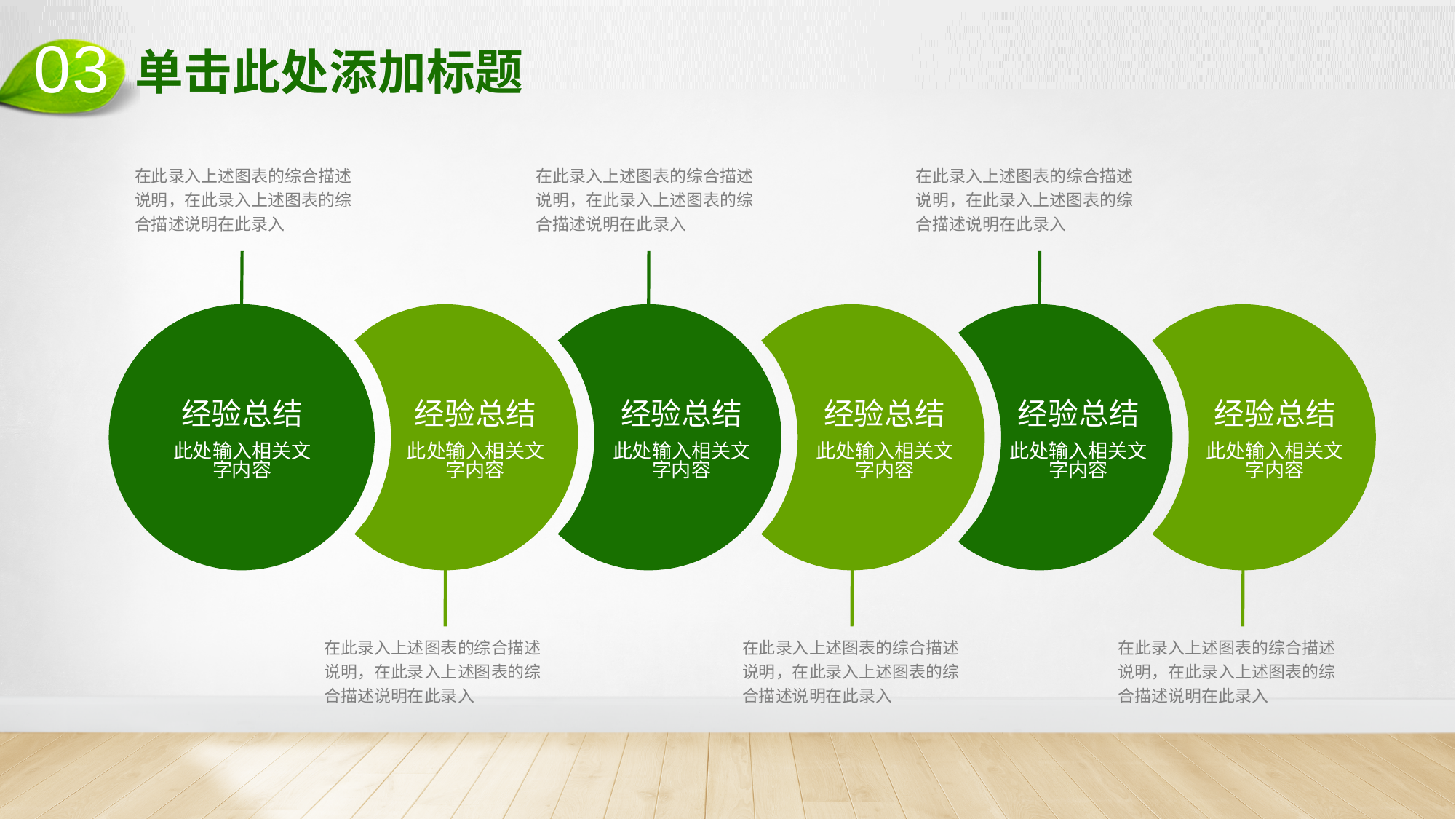

03
# 单击此处添加标题
在此录入上述图表的综合描述说明，在此录入上述图表的综合描述说明在此录入
在此录入上述图表的综合描述说明，在此录入上述图表的综合描述说明在此录入
在此录入上述图表的综合描述说明，在此录入上述图表的综合描述说明在此录入

经验总结
此处输入相关文字内容
经验总结
此处输入相关文字内容
经验总结
此处输入相关文字内容
经验总结
此处输入相关文字内容
经验总结
此处输入相关文字内容
经验总结
此处输入相关文字内容
在此录入上述图表的综合描述说明，在此录入上述图表的综合描述说明在此录入
在此录入上述图表的综合描述说明，在此录入上述图表的综合描述说明在此录入
在此录入上述图表的综合描述说明，在此录入上述图表的综合描述说明在此录入